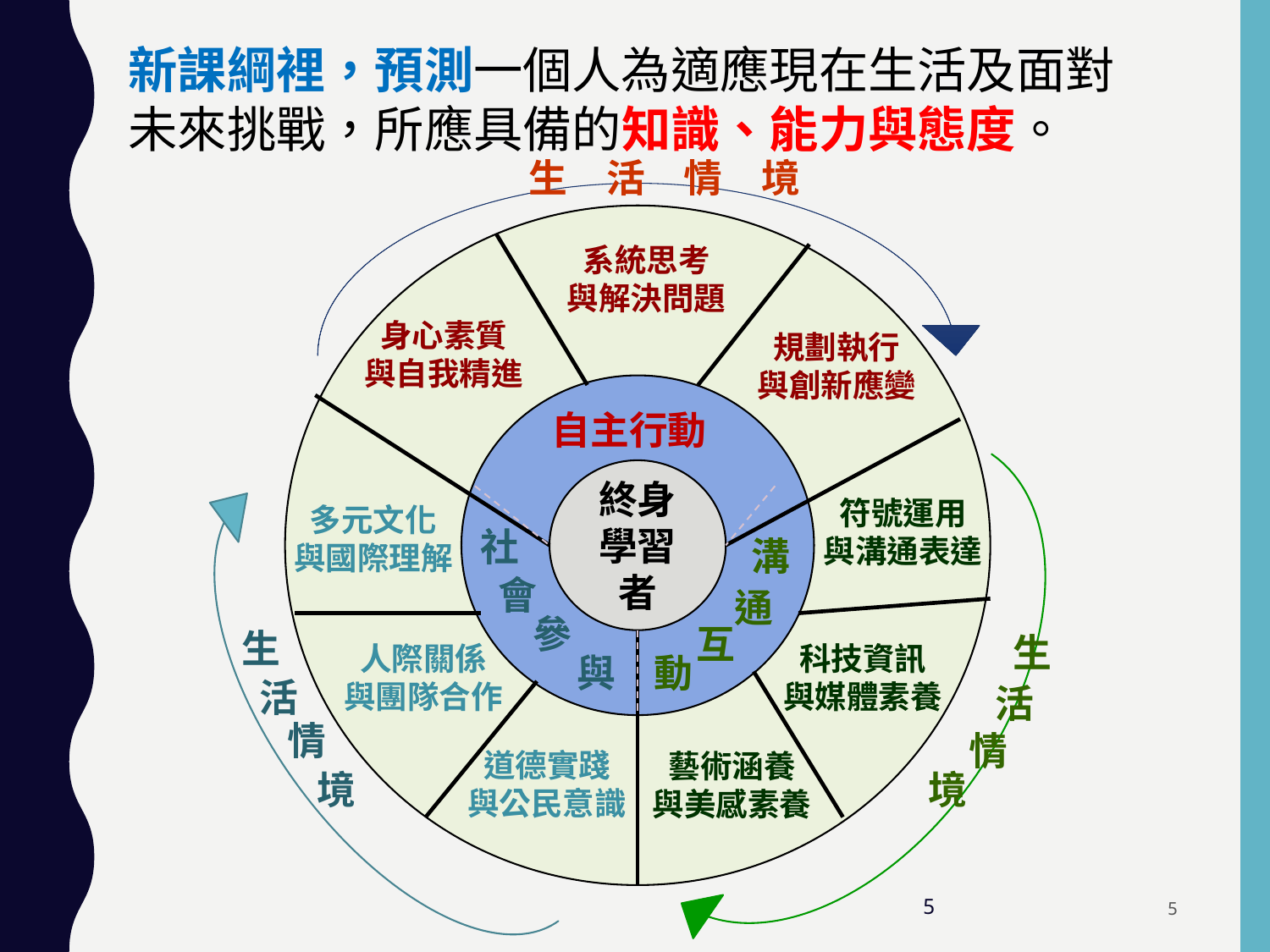

新課綱裡，預測一個人為適應現在生活及面對未來挑戰，所應具備的知識、能力與態度。
生　活　情　境

終身
學習者
自主行動
社
溝
會
通
參
互
動
與
系統思考
與解決問題
身心素質
與自我精進
規劃執行
與創新應變
符號運用
與溝通表達
科技資訊
與媒體素養
藝術涵養
與美感素養
多元文化
與國際理解
人際關係
與團隊合作
道德實踐
與公民意識
生
活
情
境
生
活
情
境

5
5